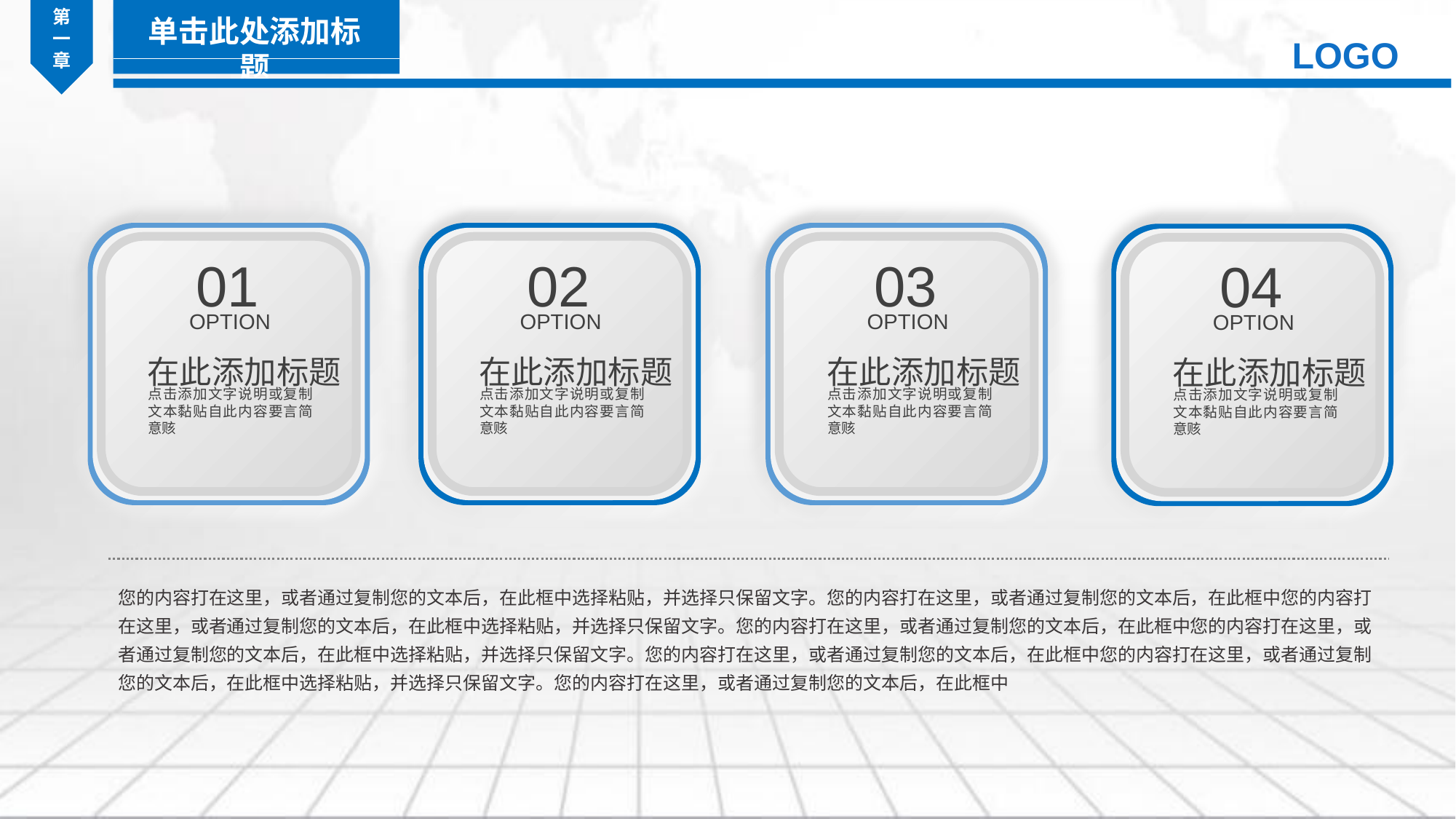

第
一
章
单击此处添加标题

LOGO

01
OPTION
02
OPTION
03
OPTION
04
OPTION
在此添加标题
点击添加文字说明或复制文本黏贴自此内容要言简意赅
在此添加标题
点击添加文字说明或复制文本黏贴自此内容要言简意赅
在此添加标题
点击添加文字说明或复制文本黏贴自此内容要言简意赅
在此添加标题
点击添加文字说明或复制文本黏贴自此内容要言简意赅
您的内容打在这里，或者通过复制您的文本后，在此框中选择粘贴，并选择只保留文字。您的内容打在这里，或者通过复制您的文本后，在此框中您的内容打在这里，或者通过复制您的文本后，在此框中选择粘贴，并选择只保留文字。您的内容打在这里，或者通过复制您的文本后，在此框中您的内容打在这里，或者通过复制您的文本后，在此框中选择粘贴，并选择只保留文字。您的内容打在这里，或者通过复制您的文本后，在此框中您的内容打在这里，或者通过复制您的文本后，在此框中选择粘贴，并选择只保留文字。您的内容打在这里，或者通过复制您的文本后，在此框中